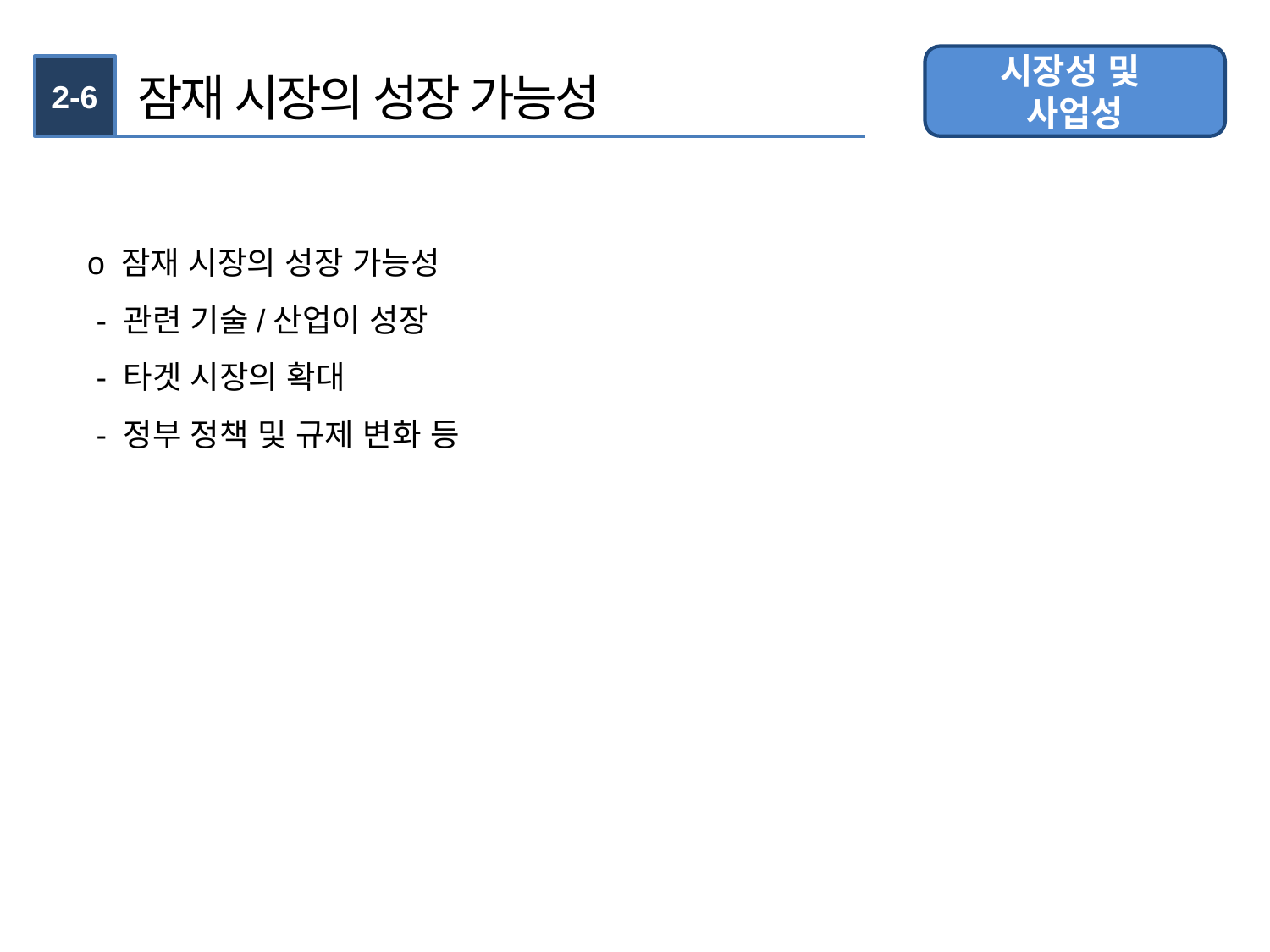

시장성 및
사업성
2-6
잠재 시장의 성장 가능성
o 잠재 시장의 성장 가능성
 - 관련 기술/산업이 성장
 - 타겟 시장의 확대
 - 정부 정책 및 규제 변화 등